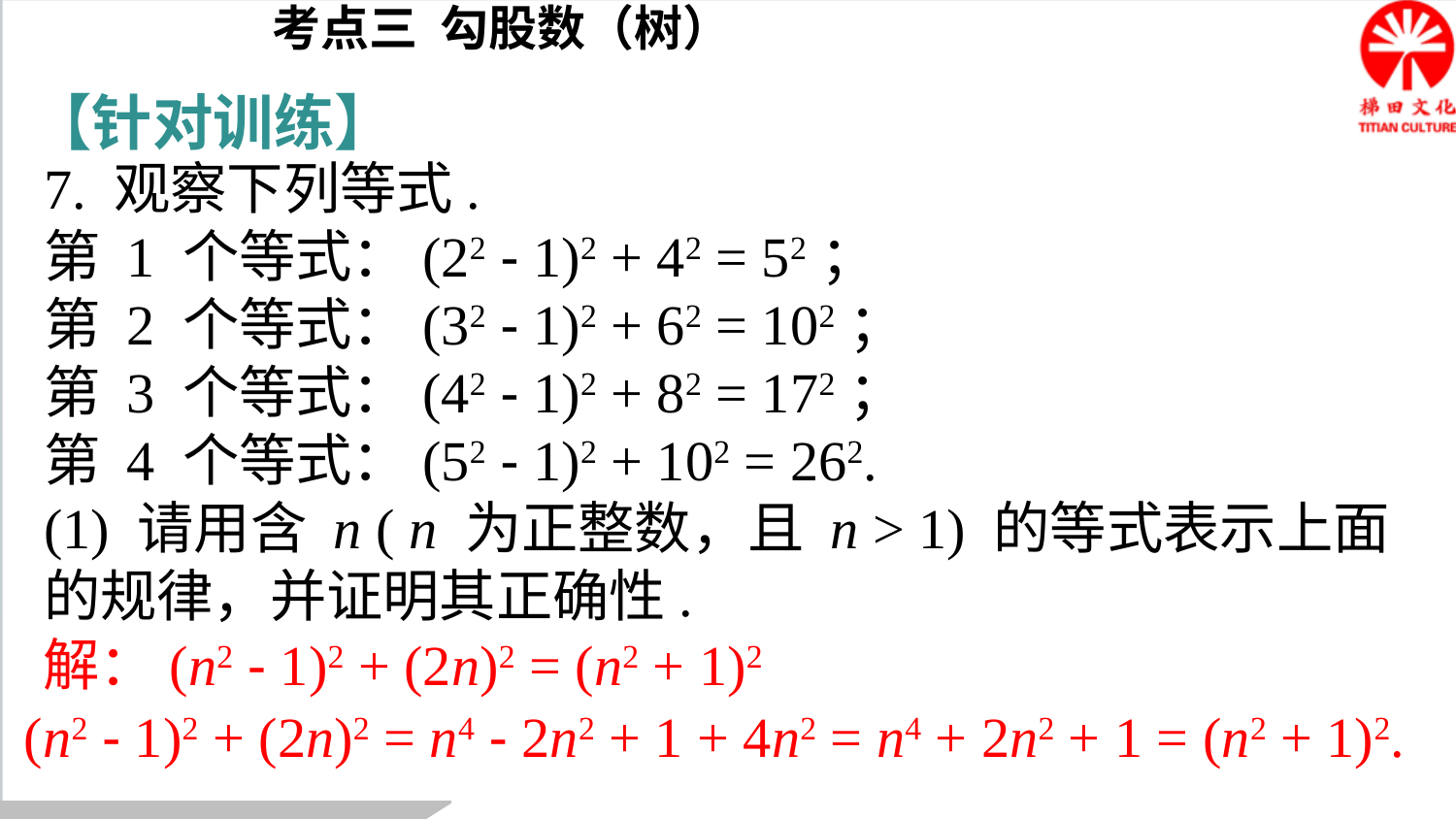

考点三  勾股数（树）
【针对训练】
7. 观察下列等式.
第 1 个等式：(22 - 1)2 + 42 = 52；
第 2 个等式：(32 - 1)2 + 62 = 102；
第 3 个等式：(42 - 1)2 + 82 = 172；
第 4 个等式：(52 - 1)2 + 102 = 262.
(1) 请用含 n ( n 为正整数，且 n > 1) 的等式表示上面的规律，并证明其正确性.
解：(n2 - 1)2 + (2n)2 = (n2 + 1)2
(n2 - 1)2 + (2n)2 = n4 - 2n2 + 1 + 4n2 = n4 + 2n2 + 1 = (n2 + 1)2.